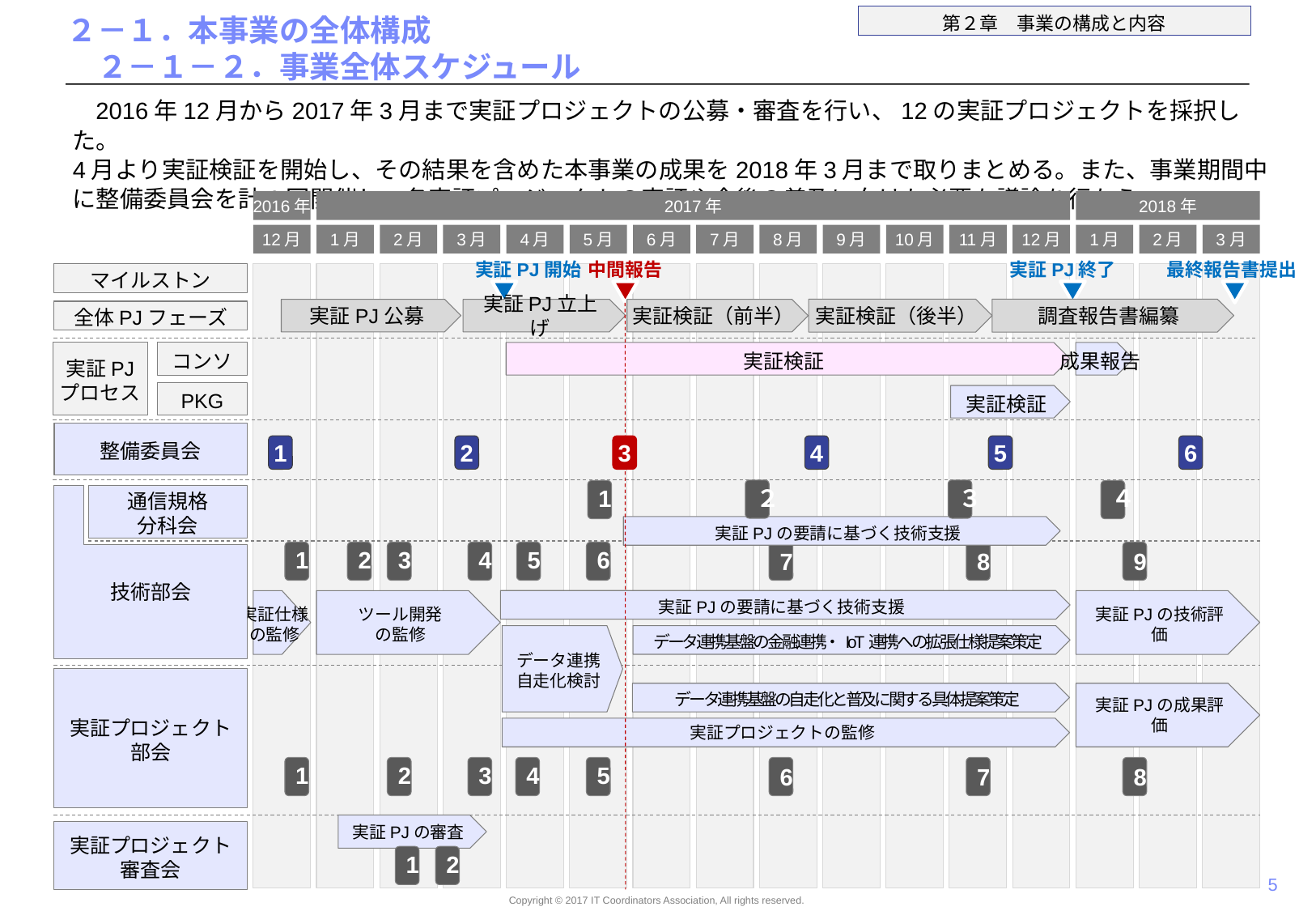

# ２－１．本事業の全体構成 　２－１－２．事業全体スケジュール
2016年12月から2017年3月まで実証プロジェクトの公募・審査を行い、12の実証プロジェクトを採択した。
4月より実証検証を開始し、その結果を含めた本事業の成果を2018年3月まで取りまとめる。また、事業期間中に整備委員会を計6回開催し、各実証プロジェクトの実証や今後の普及に向けた必要な議論を行なう。
2016年
2017年
2018年
12月
1月
2月
3月
4月
5月
6月
7月
8月
9月
10月
11月
12月
1月
2月
3月
実証PJ開始
中間報告
実証PJ終了
最終報告書提出
マイルストン

実証検証（後半）
調査報告書編纂
実証PJ公募
実証PJ立上げ
実証検証（前半）
全体PJフェーズ
実証PJ
プロセス
コンソ
実証検証
成果報告
PKG
実証検証
整備委員会
1
2
3
4
5
6
２
３
1
４

技術部会
通信規格
分科会
実証PJの要請に基づく技術支援
1
2
3
4
5
6
7
8
9
実証仕様
の監修
ツール開発
の監修
実証PJの要請に基づく技術支援
実証PJの技術評価
データ連携自走化検討
データ連携基盤の金融連携・IoT連携への拡張仕様提案策定
実証プロジェクト部会
データ連携基盤の自走化と普及に関する具体提案策定
実証PJの成果評価
実証プロジェクトの監修
1
2
3
4
5
6
7
8
実証PJの審査
実証プロジェクト
審査会
1
2
5